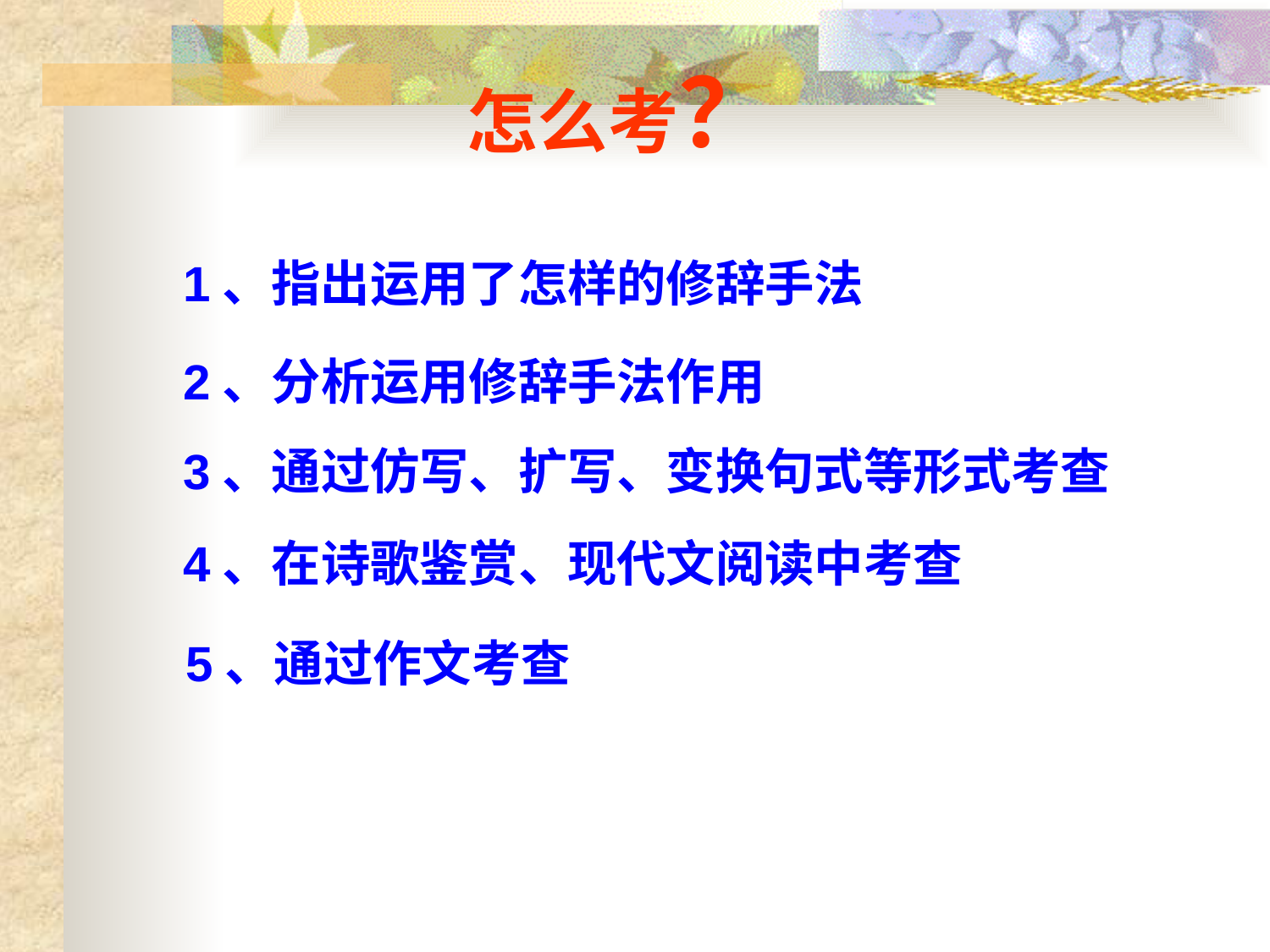

怎么考？
1、指出运用了怎样的修辞手法
2、分析运用修辞手法作用
3、通过仿写、扩写、变换句式等形式考查
4、在诗歌鉴赏、现代文阅读中考查
5、通过作文考查